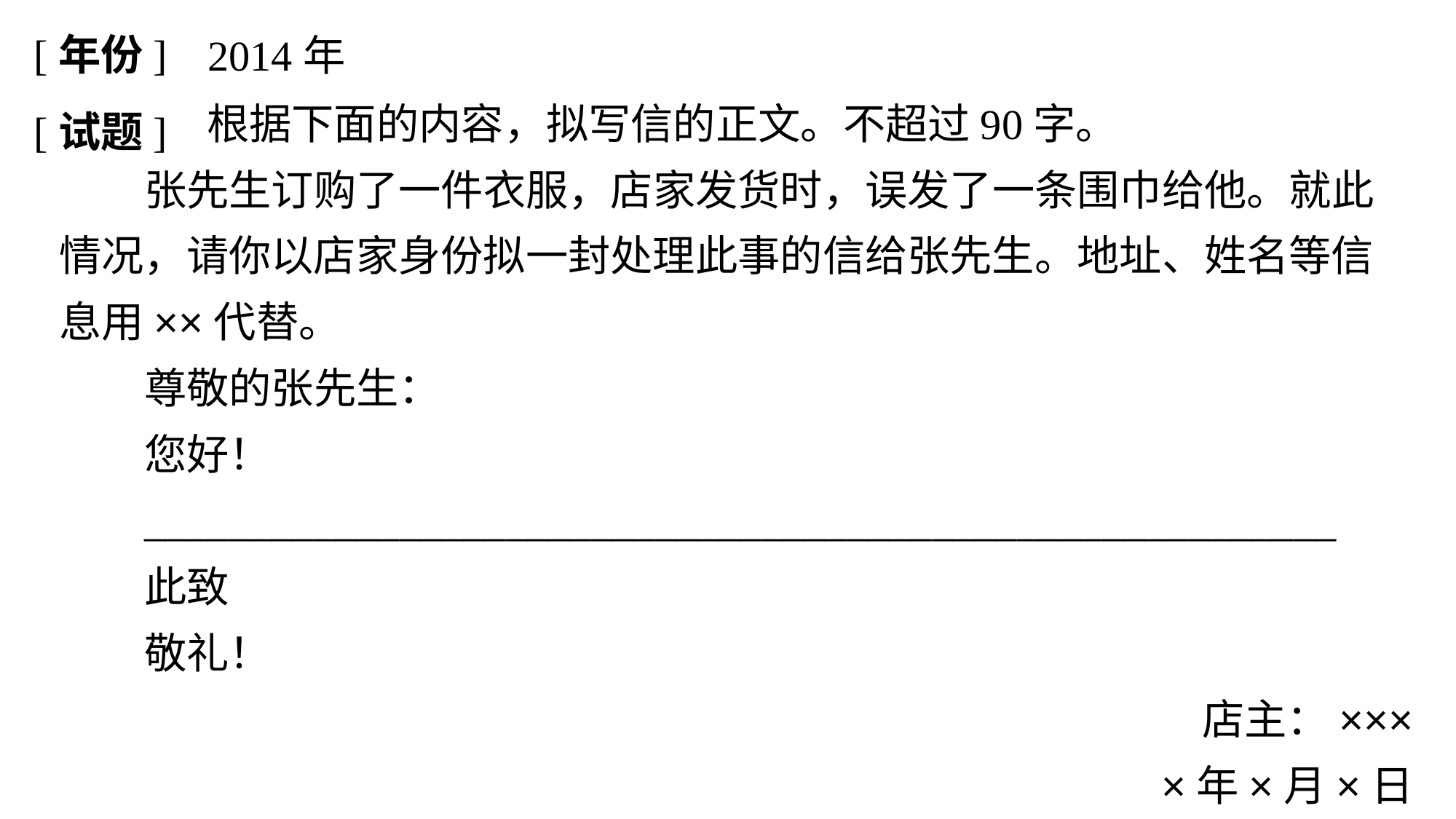

[年份]
2014年
[试题]
	   根据下面的内容，拟写信的正文。不超过90字。
张先生订购了一件衣服，店家发货时，误发了一条围巾给他。就此情况，请你以店家身份拟一封处理此事的信给张先生。地址、姓名等信息用××代替。
尊敬的张先生：
您好！
________________________________________________________
此致
敬礼！
店主：×××
	×年×月×日